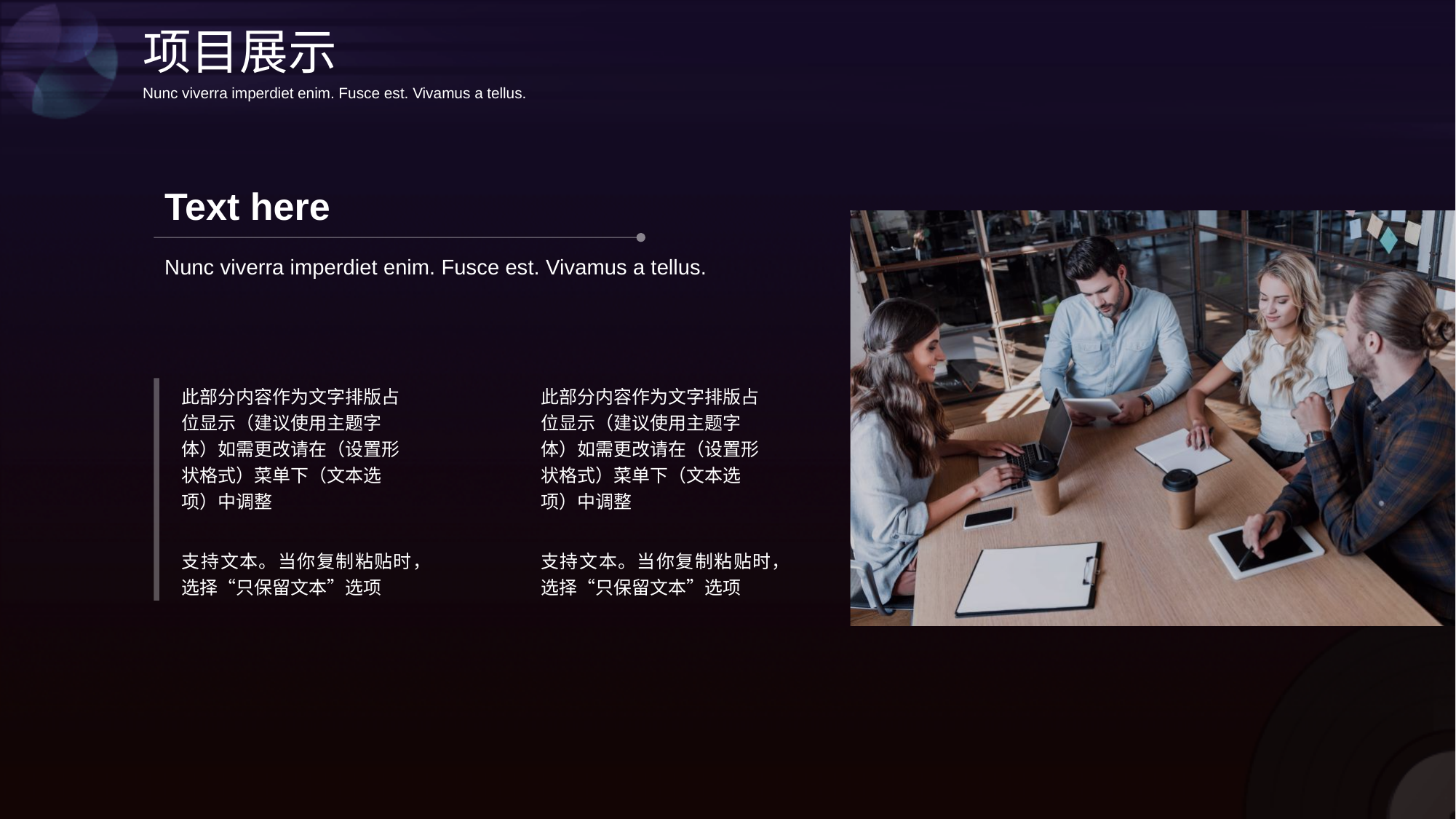

项目展示
Nunc viverra imperdiet enim. Fusce est. Vivamus a tellus.
Text here

Nunc viverra imperdiet enim. Fusce est. Vivamus a tellus.

此部分内容作为文字排版占位显示（建议使用主题字体）如需更改请在（设置形状格式）菜单下（文本选项）中调整
此部分内容作为文字排版占位显示（建议使用主题字体）如需更改请在（设置形状格式）菜单下（文本选项）中调整
支持文本。当你复制粘贴时，选择“只保留文本”选项
支持文本。当你复制粘贴时，选择“只保留文本”选项